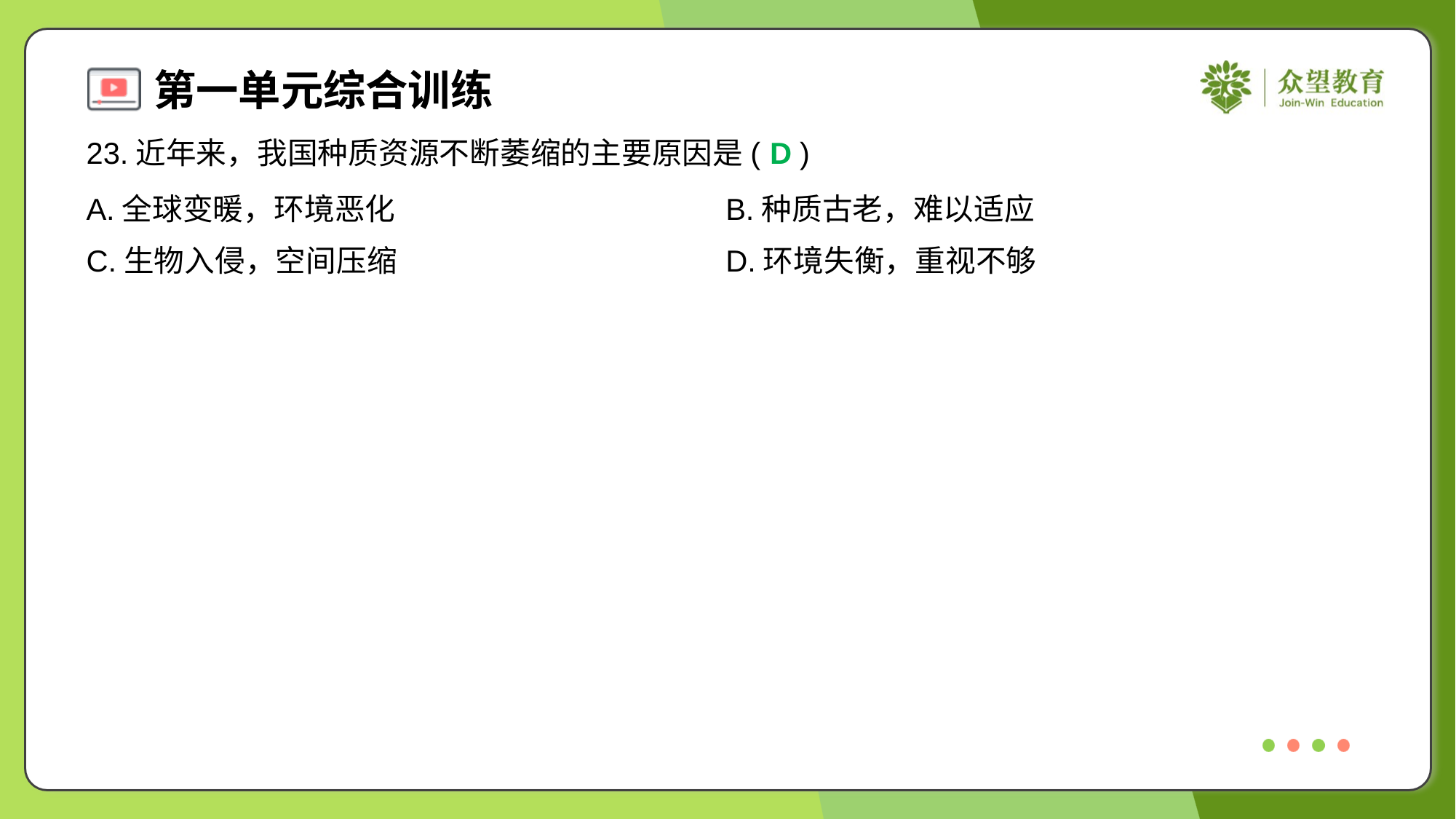

23.近年来，我国种质资源不断萎缩的主要原因是(     )
D
A.全球变暖，环境恶化	B.种质古老，难以适应
C.生物入侵，空间压缩	D.环境失衡，重视不够